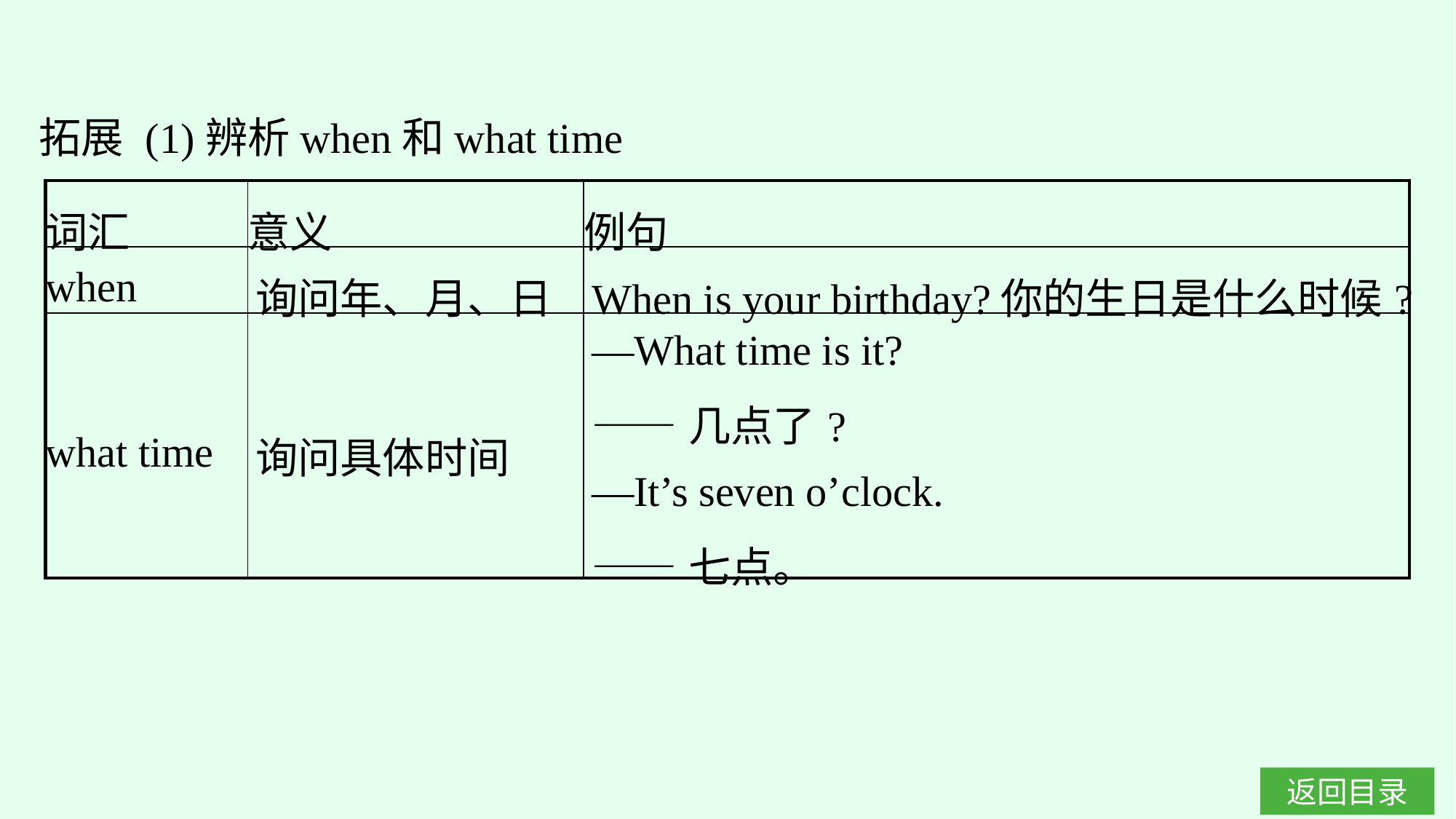

拓展 (1)辨析when和what time
| 词汇 | 意义 | 例句 |
| --- | --- | --- |
| when | 询问年、月、日 | When is your birthday?你的生日是什么时候? |
| what time | 询问具体时间 | —What time is it? ——几点了? —It’s seven o’clock. ——七点。 |